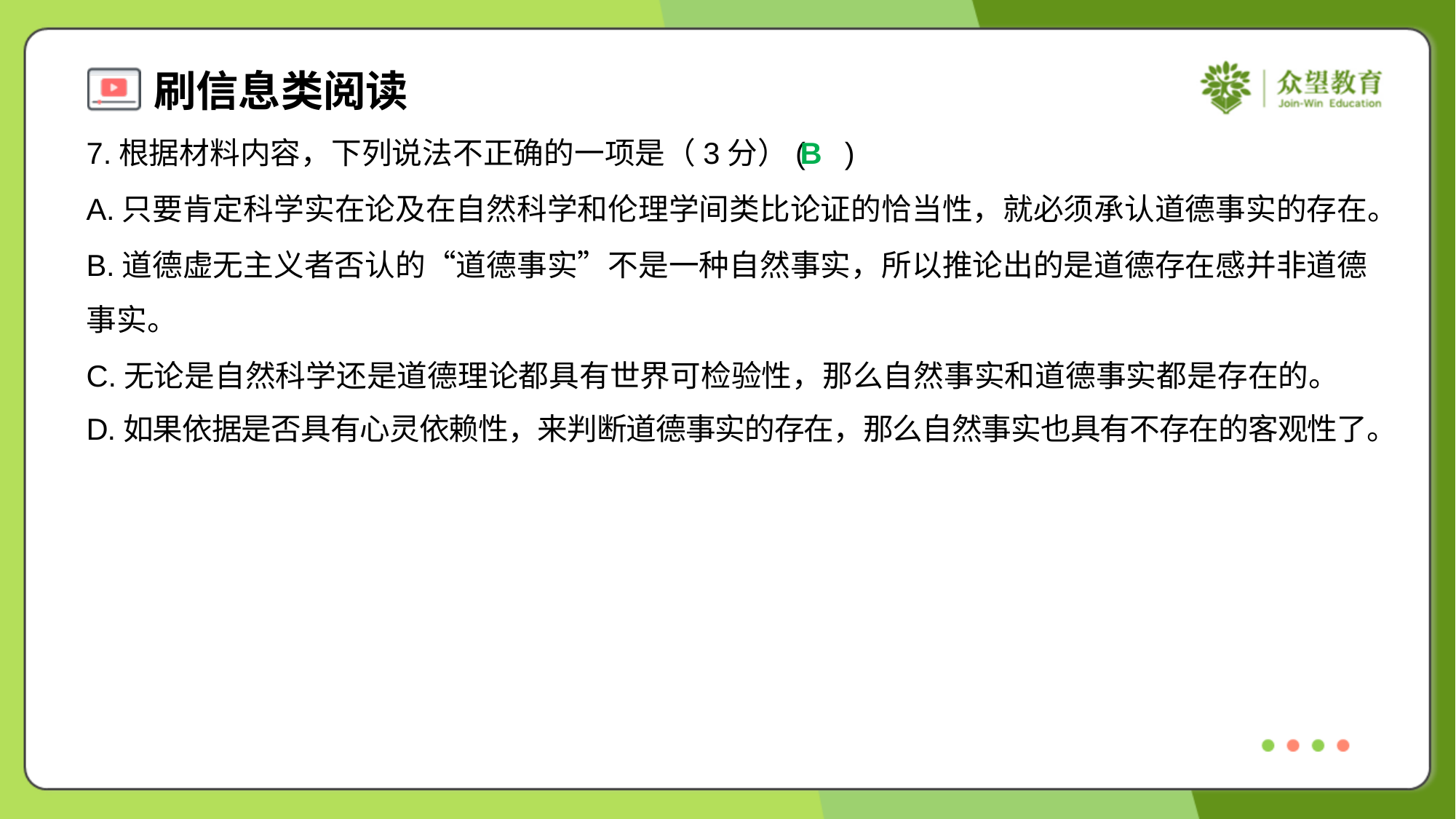

7.根据材料内容，下列说法不正确的一项是（3分）(     )
B
A.只要肯定科学实在论及在自然科学和伦理学间类比论证的恰当性，就必须承认道德事实的存在。
B.道德虚无主义者否认的“道德事实”不是一种自然事实，所以推论出的是道德存在感并非道德
事实。
C.无论是自然科学还是道德理论都具有世界可检验性，那么自然事实和道德事实都是存在的。
D.如果依据是否具有心灵依赖性，来判断道德事实的存在，那么自然事实也具有不存在的客观性了。